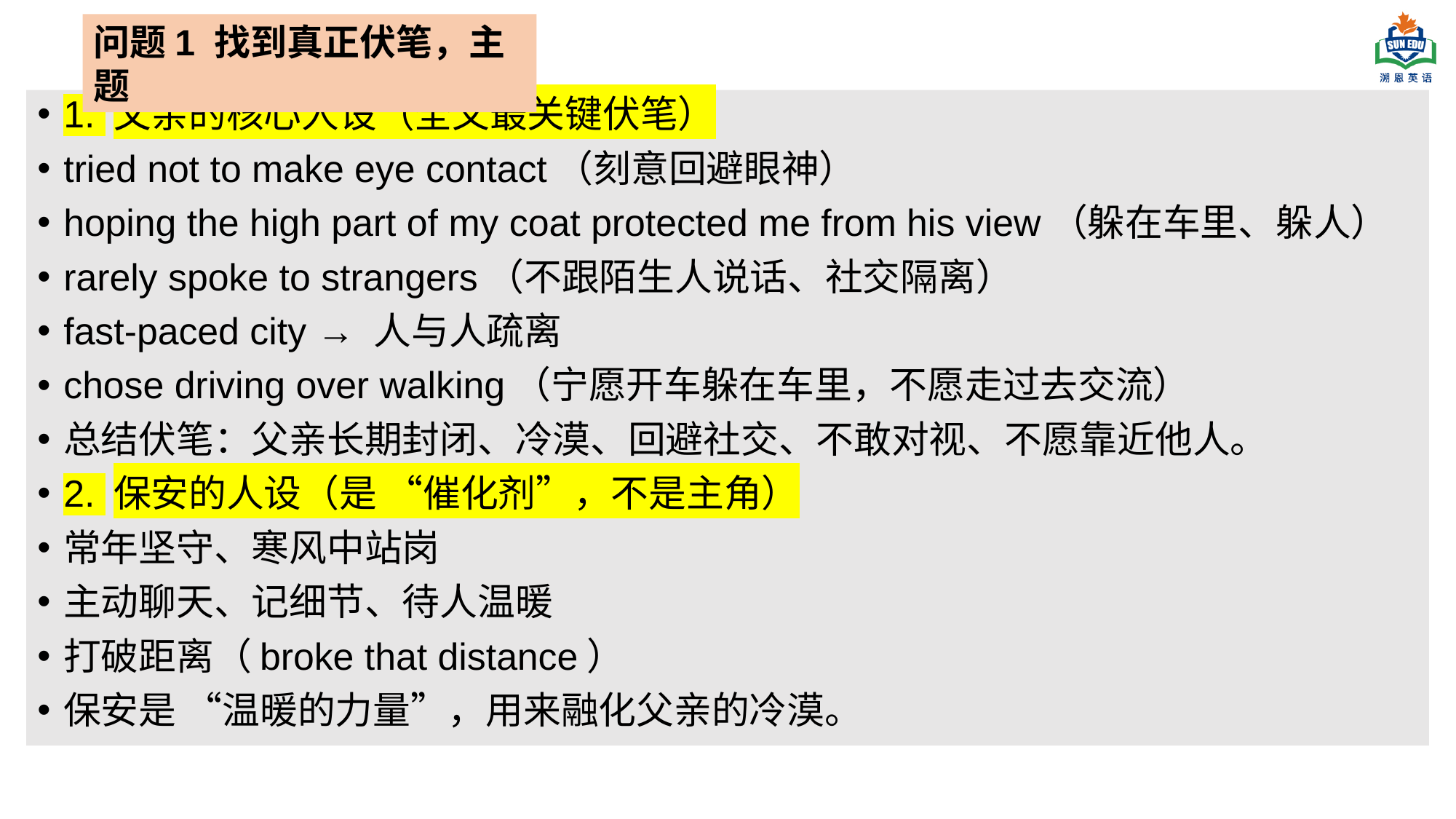

问题1 找到真正伏笔，主题
1. 父亲的核心人设（全文最关键伏笔）
tried not to make eye contact（刻意回避眼神）
hoping the high part of my coat protected me from his view（躲在车里、躲人）
rarely spoke to strangers（不跟陌生人说话、社交隔离）
fast-paced city → 人与人疏离
chose driving over walking（宁愿开车躲在车里，不愿走过去交流）
总结伏笔：父亲长期封闭、冷漠、回避社交、不敢对视、不愿靠近他人。
2. 保安的人设（是 “催化剂”，不是主角）
常年坚守、寒风中站岗
主动聊天、记细节、待人温暖
打破距离（broke that distance）
保安是 “温暖的力量”，用来融化父亲的冷漠。